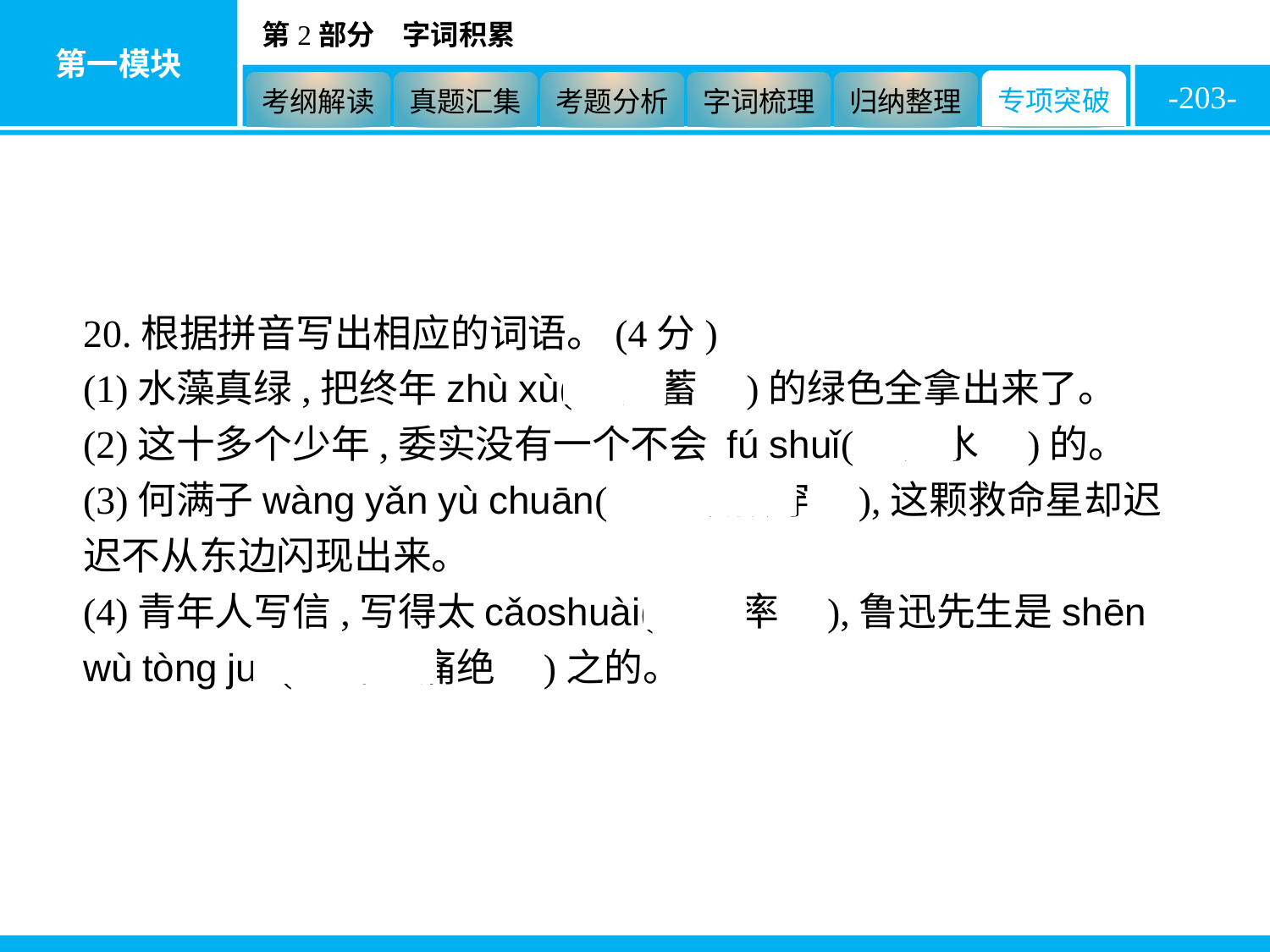

-203-
20.根据拼音写出相应的词语。(4分)
(1)水藻真绿,把终年zhù xù(　贮蓄　)的绿色全拿出来了。
(2)这十多个少年,委实没有一个不会 fú shuǐ(　凫水　)的。
(3)何满子wàng yǎn yù chuān(　望眼欲穿　),这颗救命星却迟迟不从东边闪现出来。
(4)青年人写信,写得太cǎoshuài(　草率　),鲁迅先生是shēn wù tòng jué(　深恶痛绝　)之的。